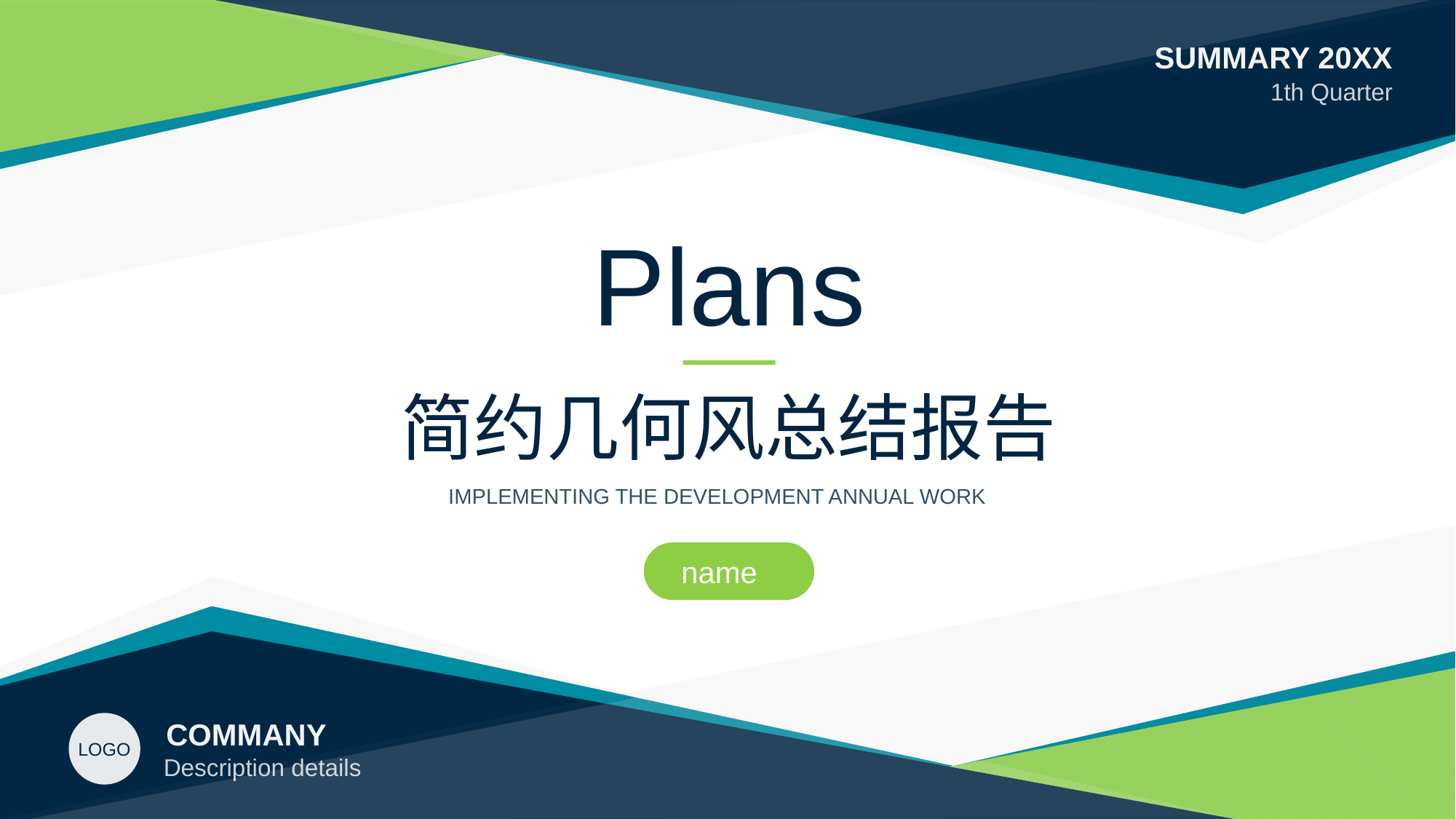

Plans

简约几何风总结报告
IMPLEMENTING THE DEVELOPMENT ANNUAL WORK

name